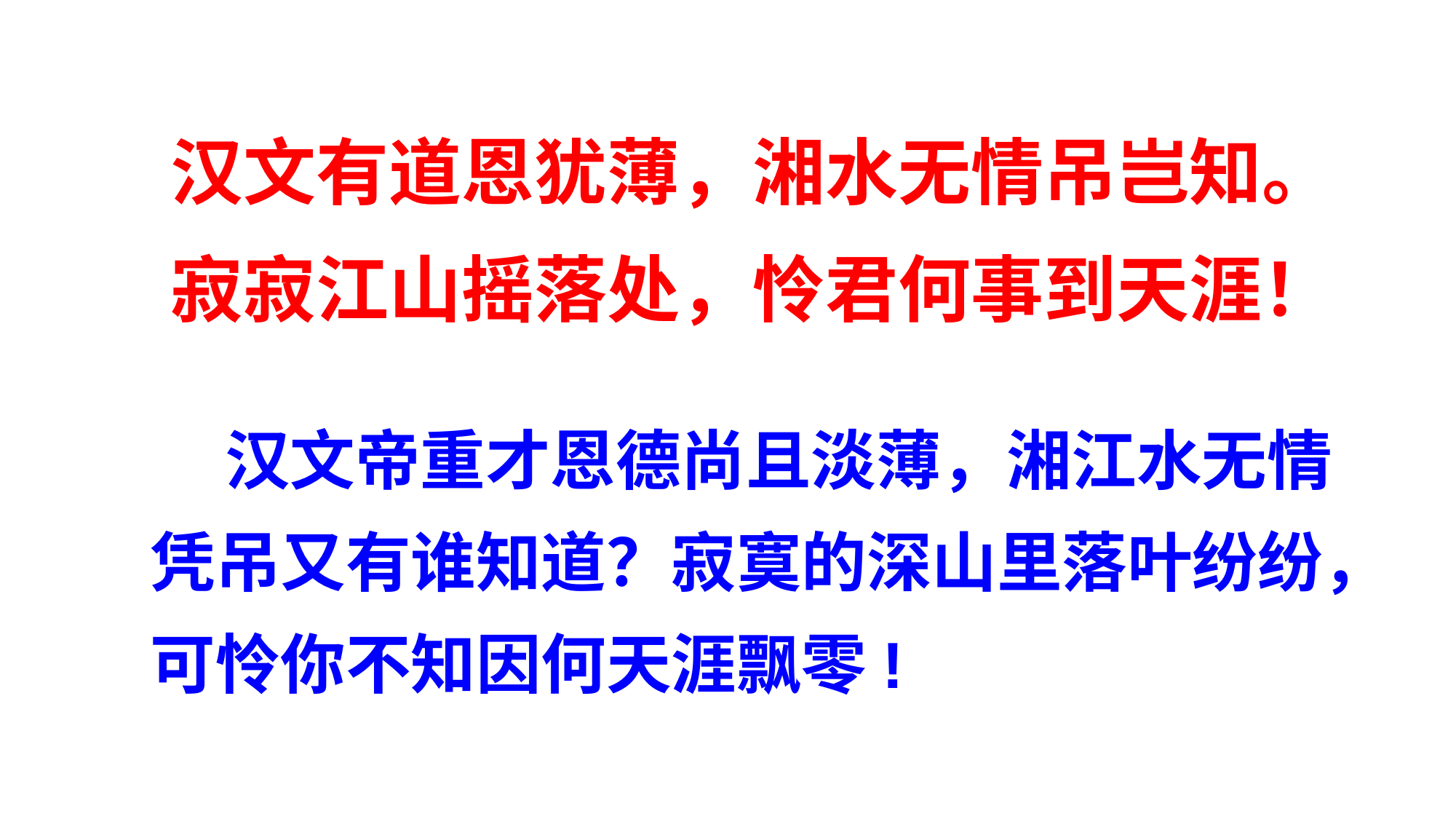

汉文有道恩犹薄，湘水无情吊岂知。
寂寂江山摇落处，怜君何事到天涯！
    汉文帝重才恩德尚且淡薄，湘江水无情凭吊又有谁知道？寂寞的深山里落叶纷纷，可怜你不知因何天涯飘零!